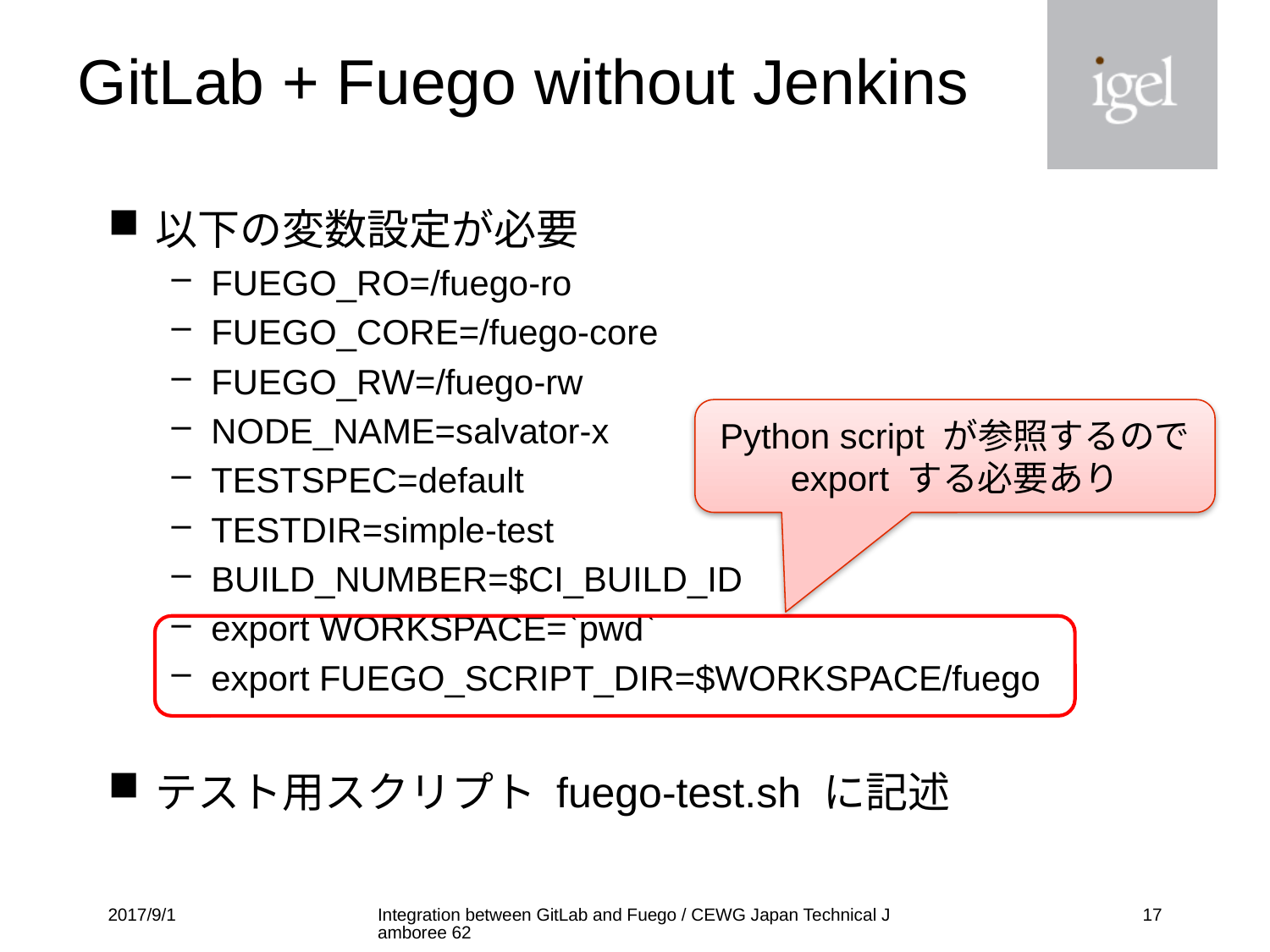

# GitLab + Fuego without Jenkins
以下の変数設定が必要
FUEGO_RO=/fuego-ro
FUEGO_CORE=/fuego-core
FUEGO_RW=/fuego-rw
NODE_NAME=salvator-x
TESTSPEC=default
TESTDIR=simple-test
BUILD_NUMBER=$CI_BUILD_ID
export WORKSPACE=`pwd`
export FUEGO_SCRIPT_DIR=$WORKSPACE/fuego

テスト用スクリプト fuego-test.sh に記述
Python script が参照するので export する必要あり

2017/9/1
Integration between GitLab and Fuego / CEWG Japan Technical Jamboree 62
17